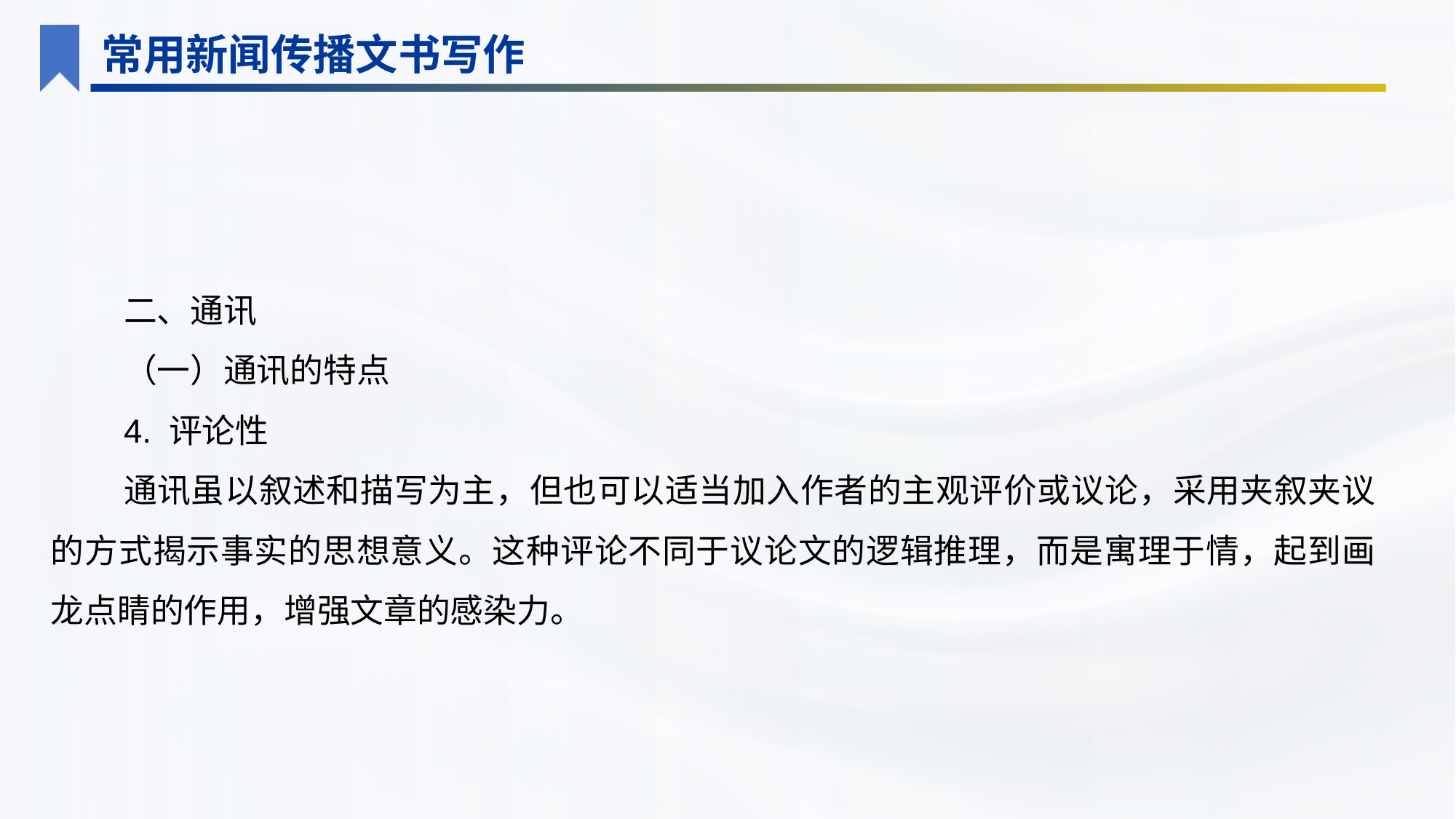

常用新闻传播文书写作
二、通讯
（一）通讯的特点
4. 评论性
通讯虽以叙述和描写为主，但也可以适当加入作者的主观评价或议论，采用夹叙夹议的方式揭示事实的思想意义。这种评论不同于议论文的逻辑推理，而是寓理于情，起到画龙点睛的作用，增强文章的感染力。